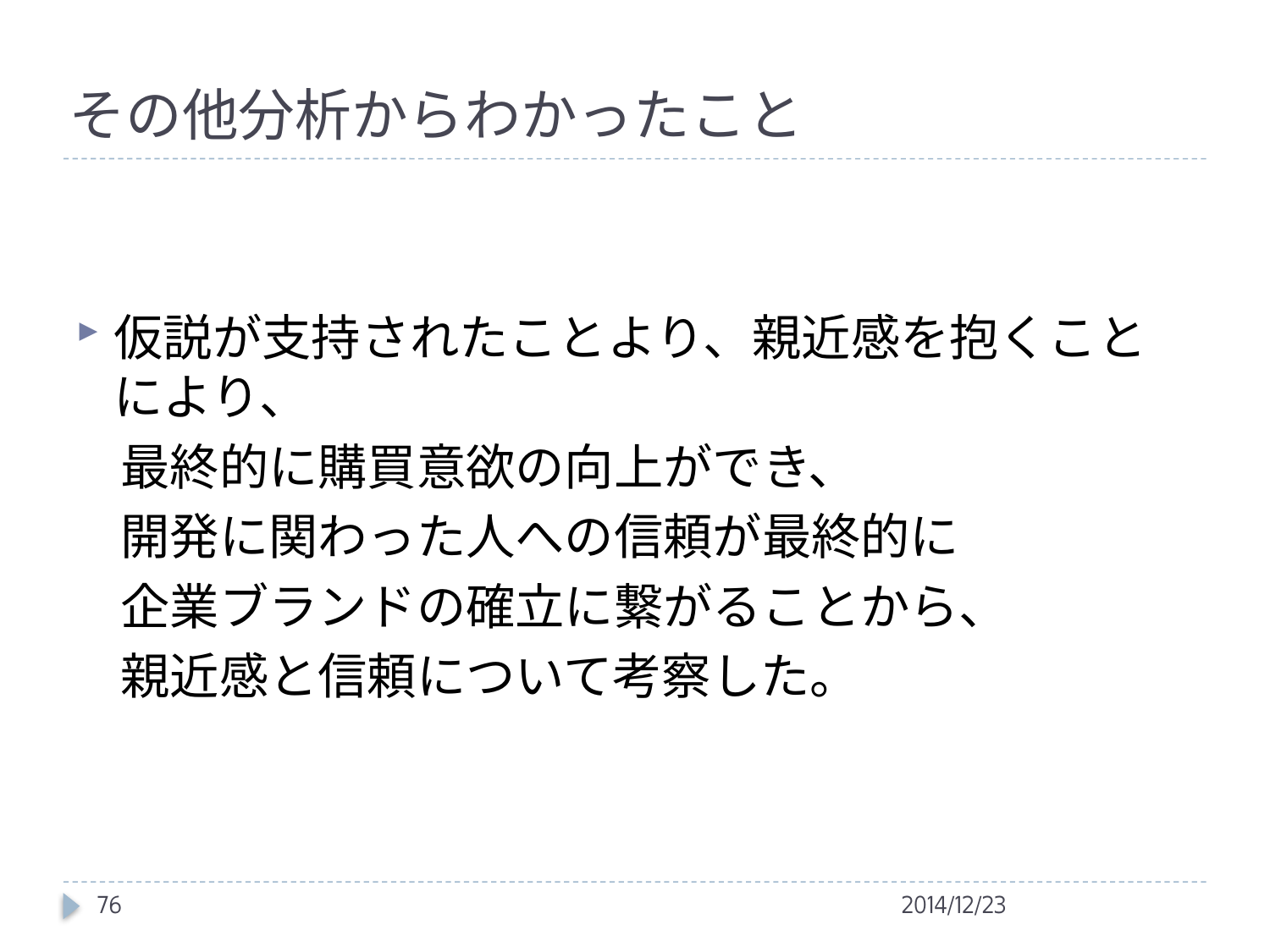

# その他分析からわかったこと

仮説が支持されたことより、親近感を抱くことにより、
   最終的に購買意欲の向上ができ、
   開発に関わった人への信頼が最終的に
   企業ブランドの確立に繋がることから、
   親近感と信頼について考察した。

76
2014/12/23